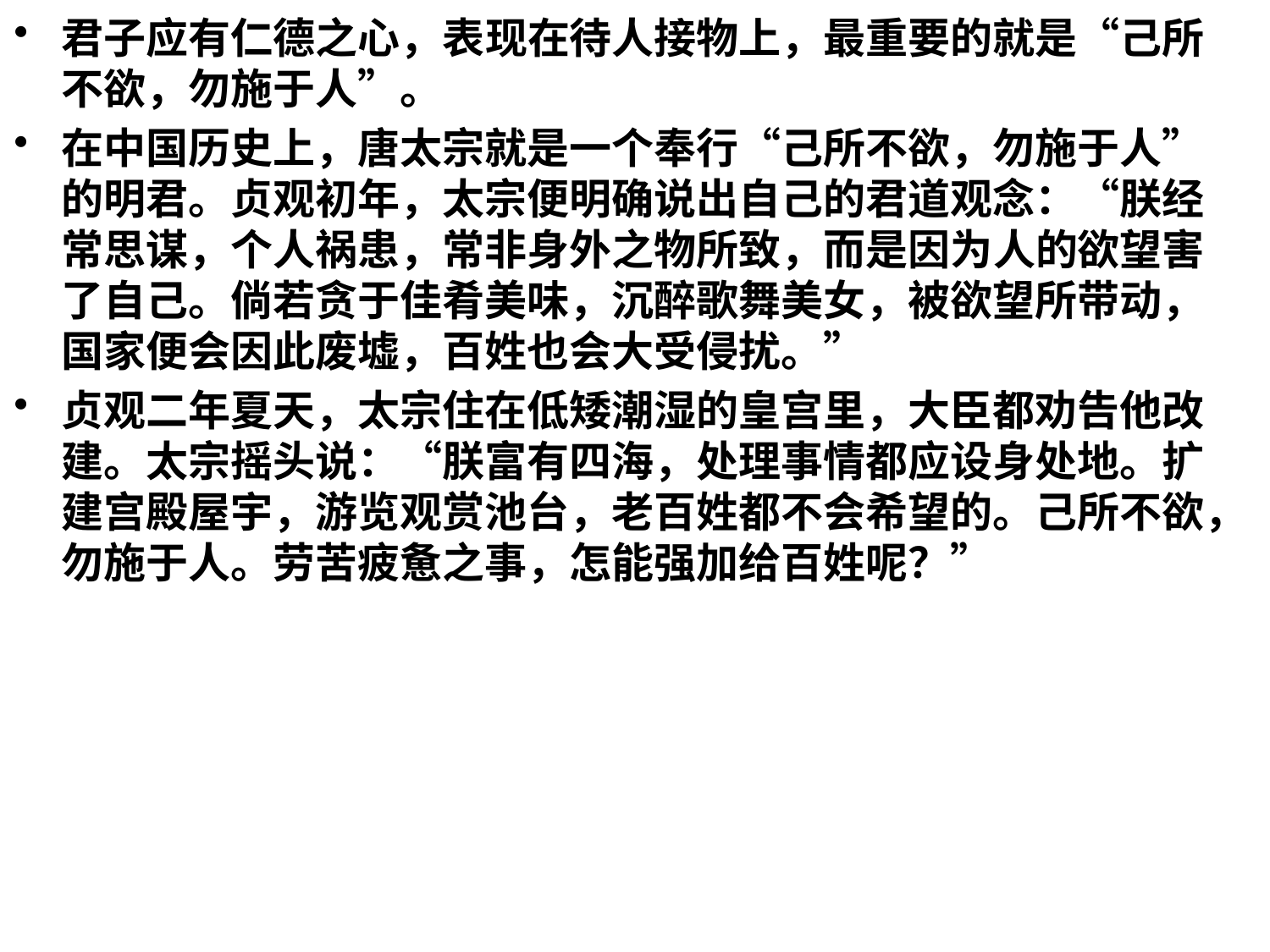

君子应有仁德之心，表现在待人接物上，最重要的就是“己所不欲，勿施于人”。
在中国历史上，唐太宗就是一个奉行“己所不欲，勿施于人”的明君。贞观初年，太宗便明确说出自己的君道观念：“朕经常思谋，个人祸患，常非身外之物所致，而是因为人的欲望害了自己。倘若贪于佳肴美味，沉醉歌舞美女，被欲望所带动，国家便会因此废墟，百姓也会大受侵扰。”
贞观二年夏天，太宗住在低矮潮湿的皇宫里，大臣都劝告他改建。太宗摇头说：“朕富有四海，处理事情都应设身处地。扩建宫殿屋宇，游览观赏池台，老百姓都不会希望的。己所不欲，勿施于人。劳苦疲惫之事，怎能强加给百姓呢？”

#